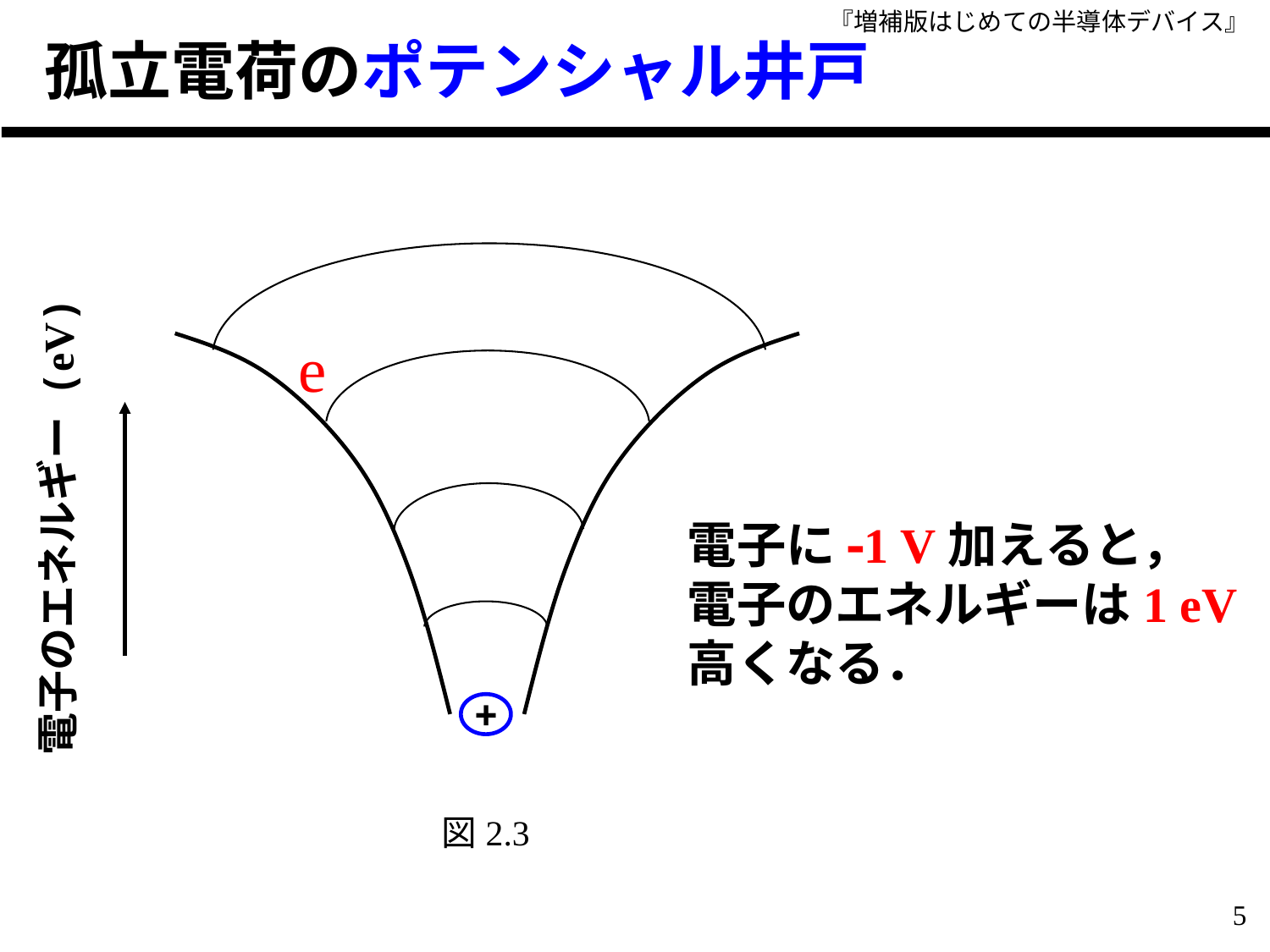

# 孤立電荷のポテンシャル井戸

e

電子のエネルギー (eV)
電子に−1 V加えると，
電子のエネルギーは1 eV高くなる．
+

図2.3
5